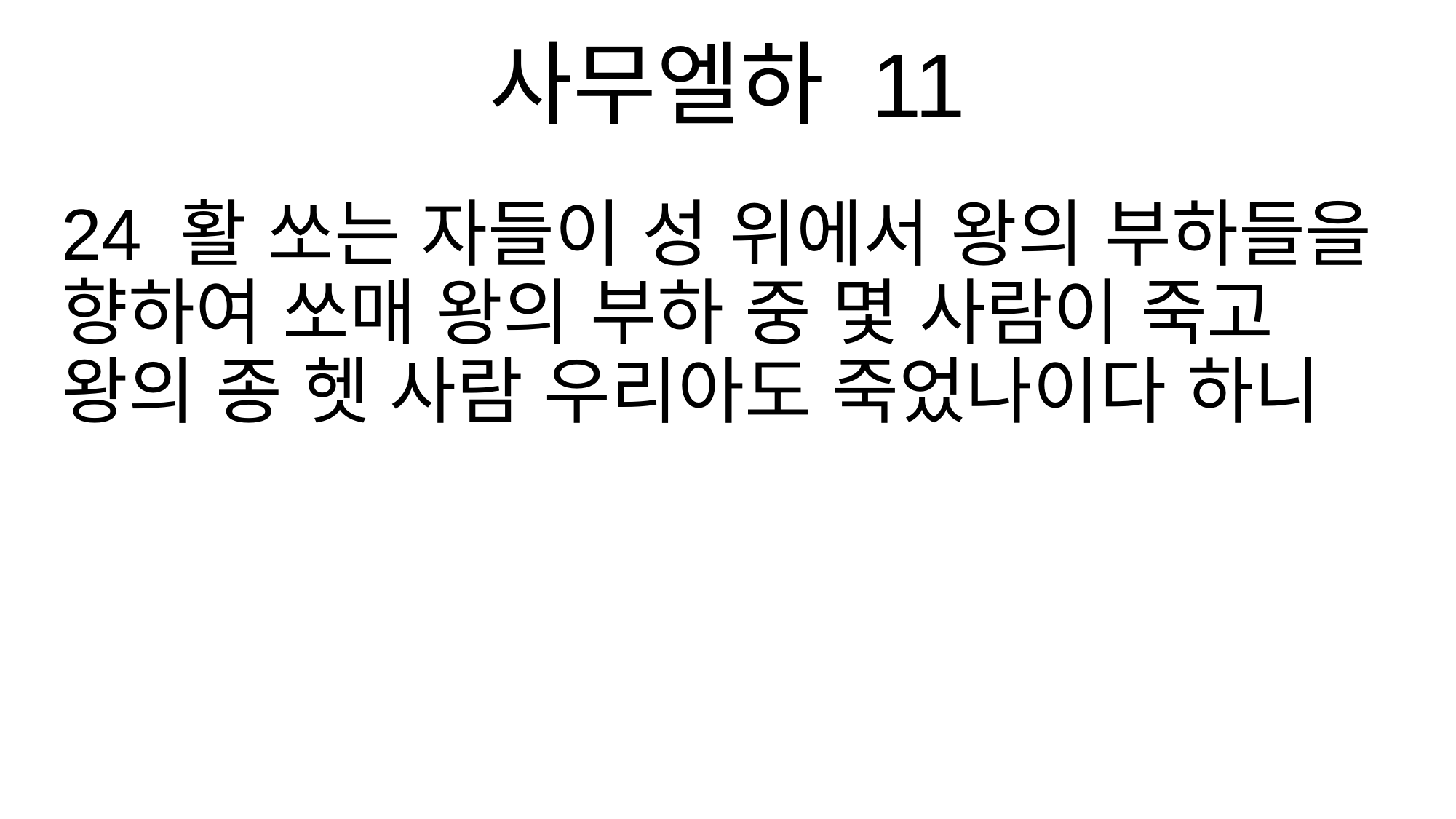

사무엘하 11
24 활 쏘는 자들이 성 위에서 왕의 부하들을 향하여 쏘매 왕의 부하 중 몇 사람이 죽고 왕의 종 헷 사람 우리아도 죽었나이다 하니